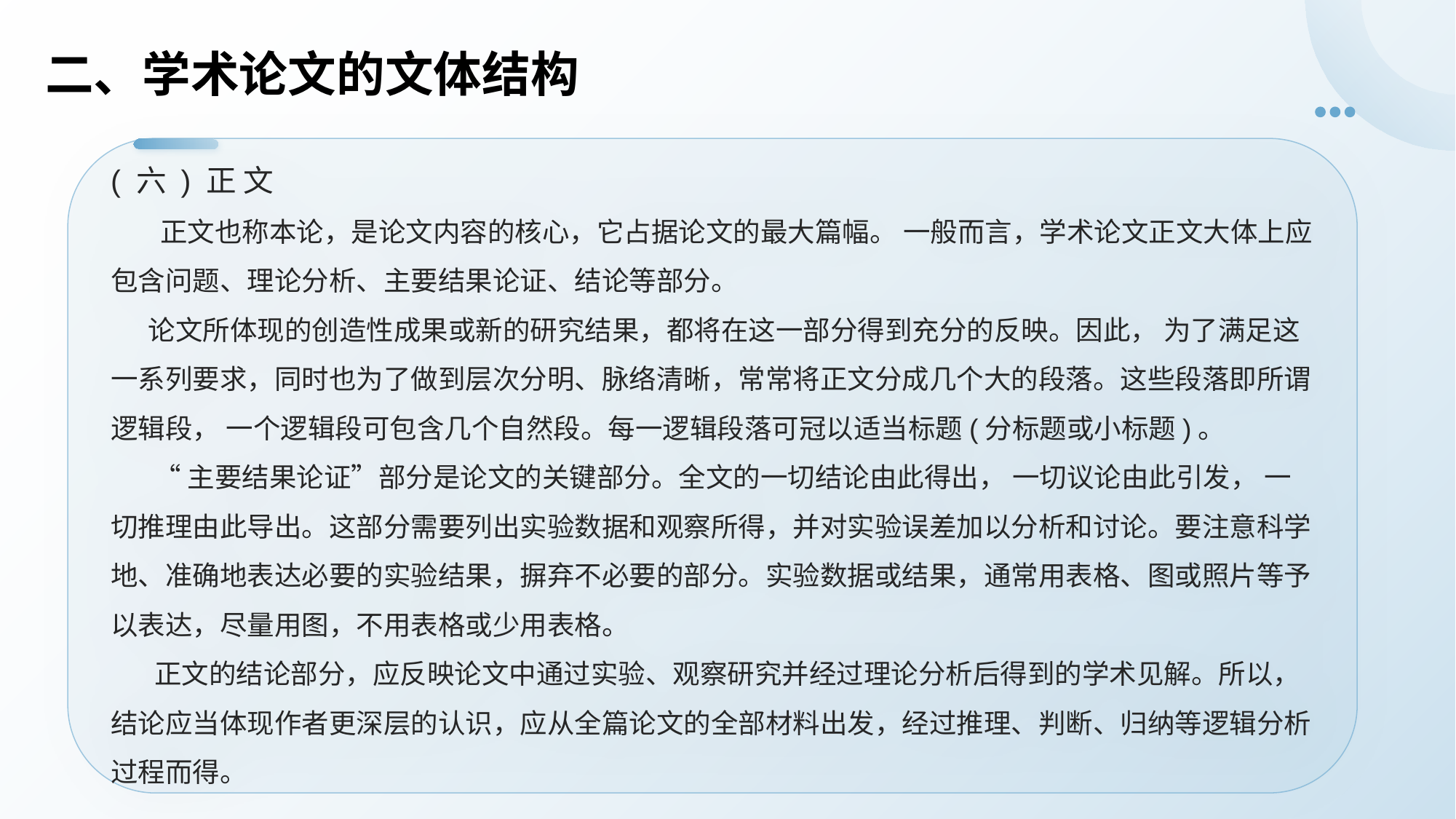

# 二、学术论文的文体结构

( 六 ) 正 文
       正文也称本论，是论文内容的核心，它占据论文的最大篇幅。 一般而言，学术论文正文大体上应包含问题、理论分析、主要结果论证、结论等部分。
     论文所体现的创造性成果或新的研究结果，都将在这一部分得到充分的反映。因此， 为了满足这一系列要求，同时也为了做到层次分明、脉络清晰，常常将正文分成几个大的段落。这些段落即所谓逻辑段， 一个逻辑段可包含几个自然段。每一逻辑段落可冠以适当标题(分标题或小标题)。
       “主要结果论证”部分是论文的关键部分。全文的一切结论由此得出， 一切议论由此引发， 一切推理由此导出。这部分需要列出实验数据和观察所得，并对实验误差加以分析和讨论。要注意科学地、准确地表达必要的实验结果，摒弃不必要的部分。实验数据或结果，通常用表格、图或照片等予以表达，尽量用图，不用表格或少用表格。
      正文的结论部分，应反映论文中通过实验、观察研究并经过理论分析后得到的学术见解。所以，结论应当体现作者更深层的认识，应从全篇论文的全部材料出发，经过推理、判断、归纳等逻辑分析过程而得。